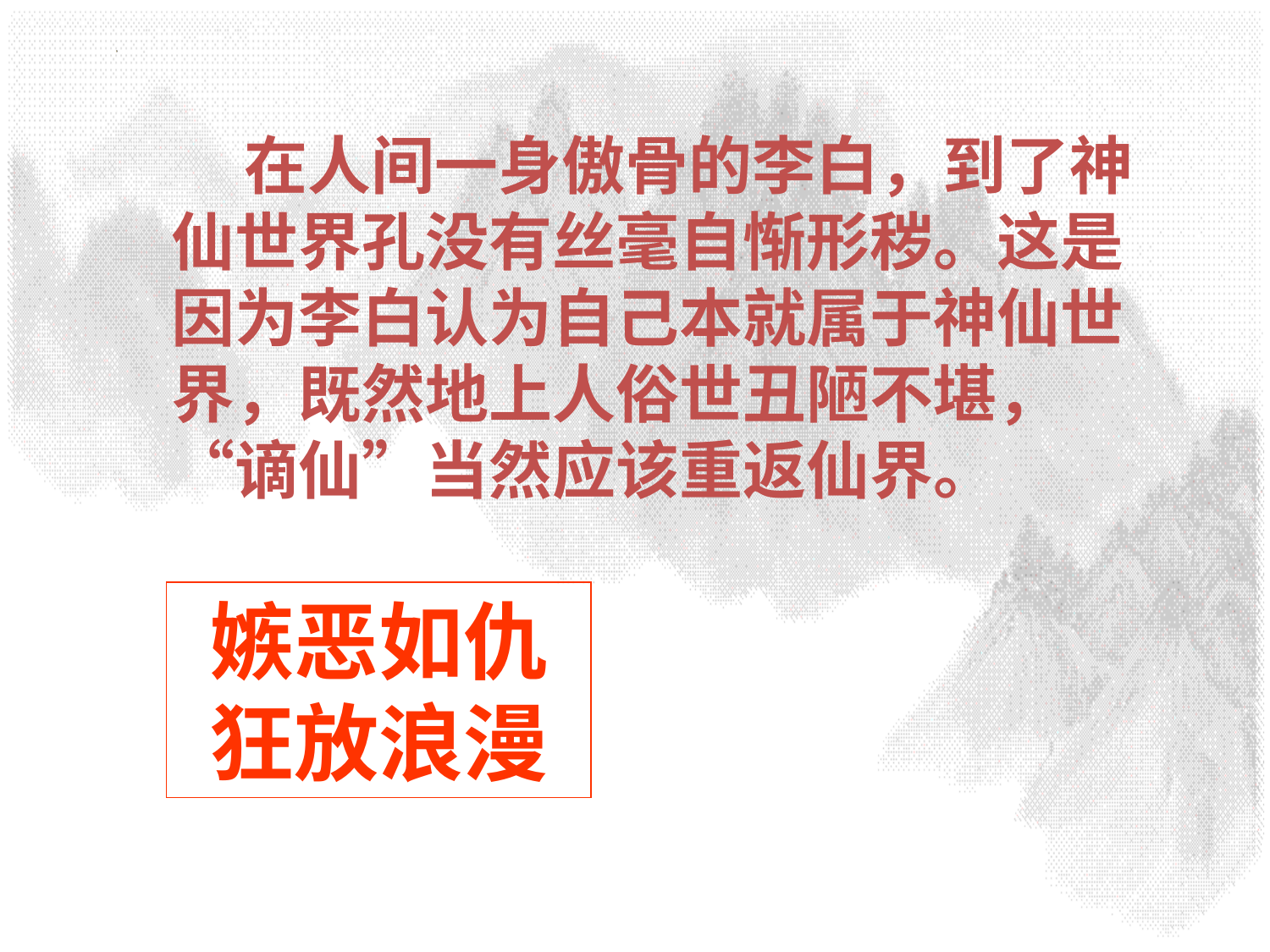

在人间一身傲骨的李白，到了神仙世界孔没有丝毫自惭形秽。这是因为李白认为自己本就属于神仙世界，既然地上人俗世丑陋不堪，“谪仙”当然应该重返仙界。
嫉恶如仇
狂放浪漫